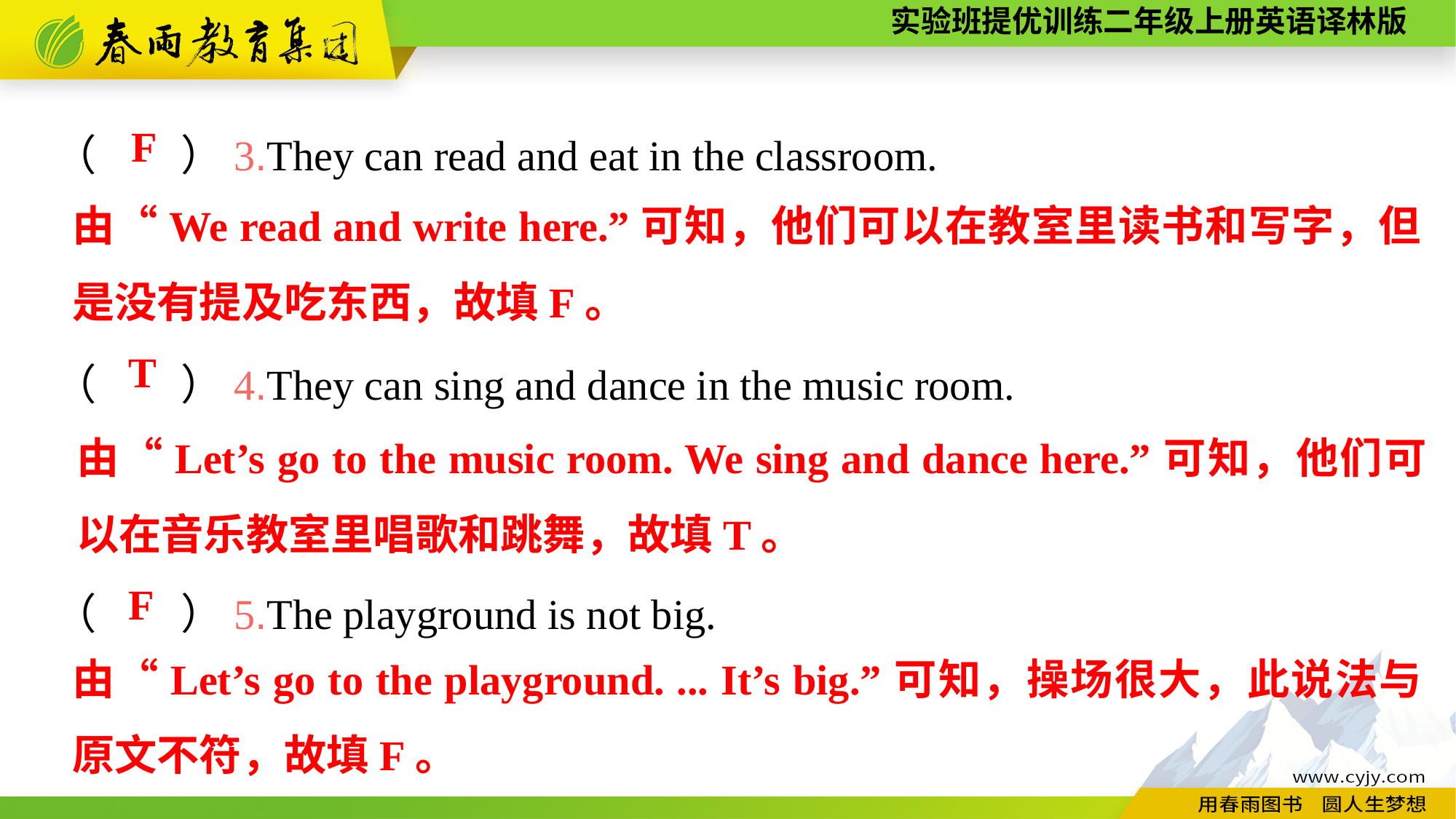

（　　）3.They can read and eat in the classroom.

（　　）4.They can sing and dance in the music room.

（　　）5.The playground is not big.
F
由“We read and write here.”可知，他们可以在教室里读书和写字，但是没有提及吃东西，故填F。
T
由“Let’s go to the music room. We sing and dance here.”可知，他们可以在音乐教室里唱歌和跳舞，故填T。
F
由“Let’s go to the playground. ... It’s big.”可知，操场很大，此说法与原文不符，故填F。